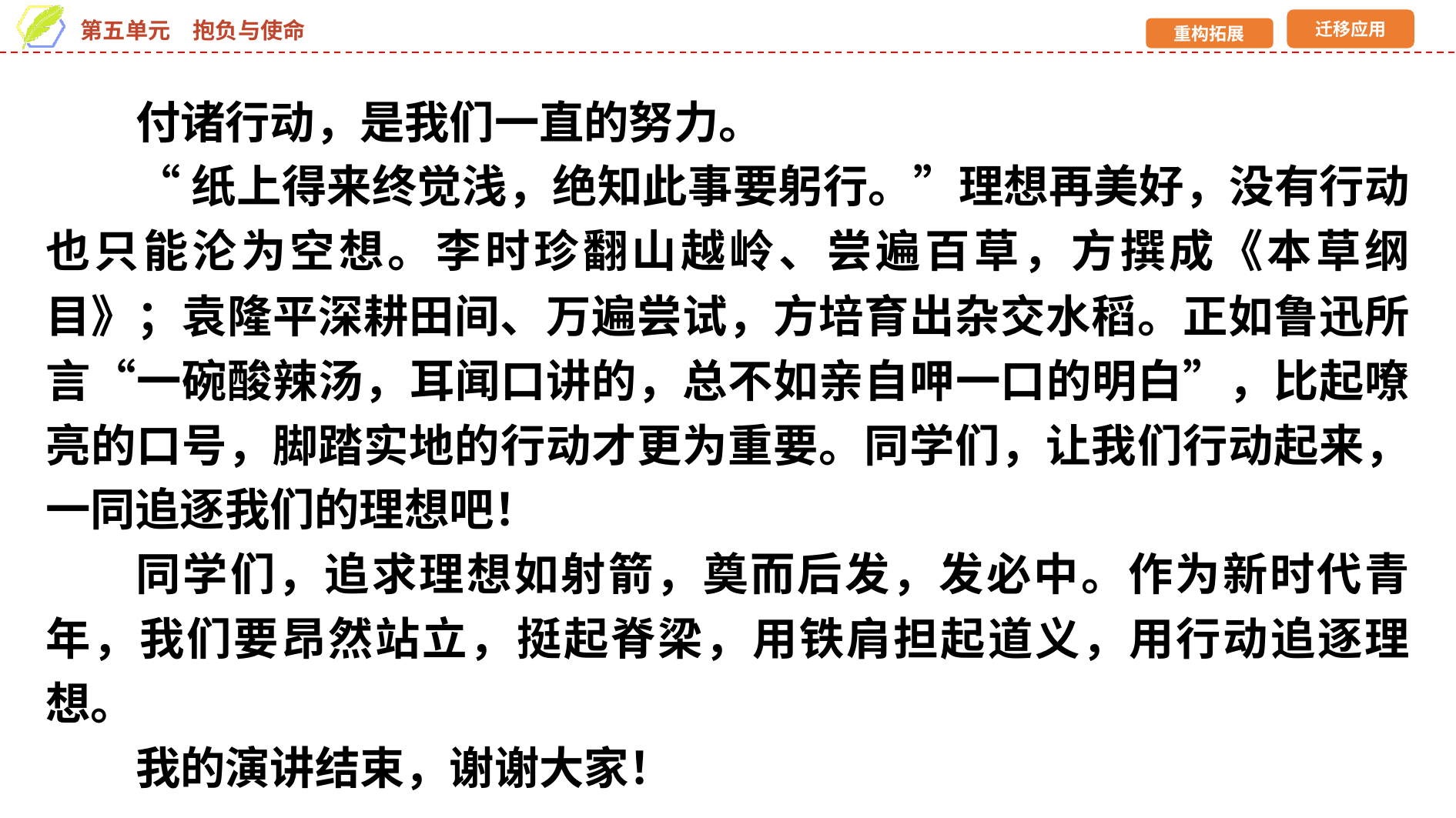

付诸行动，是我们一直的努力。
“纸上得来终觉浅，绝知此事要躬行。”理想再美好，没有行动也只能沦为空想。李时珍翻山越岭、尝遍百草，方撰成《本草纲目》；袁隆平深耕田间、万遍尝试，方培育出杂交水稻。正如鲁迅所言“一碗酸辣汤，耳闻口讲的，总不如亲自呷一口的明白”，比起嘹亮的口号，脚踏实地的行动才更为重要。同学们，让我们行动起来，一同追逐我们的理想吧！
同学们，追求理想如射箭，奠而后发，发必中。作为新时代青年，我们要昂然站立，挺起脊梁，用铁肩担起道义，用行动追逐理想。
我的演讲结束，谢谢大家！